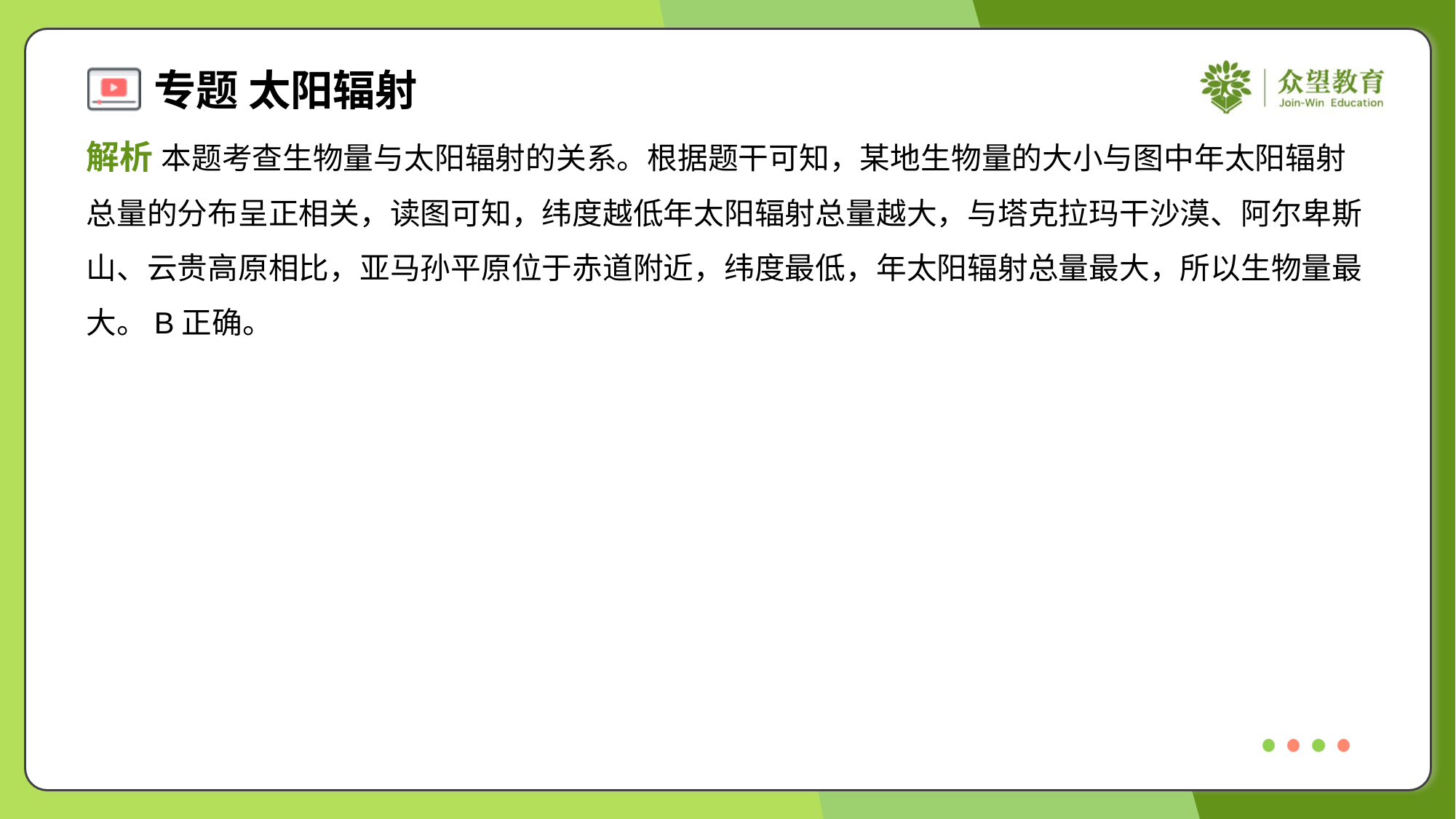

解析 本题考查生物量与太阳辐射的关系。根据题干可知，某地生物量的大小与图中年太阳辐射
总量的分布呈正相关，读图可知，纬度越低年太阳辐射总量越大，与塔克拉玛干沙漠、阿尔卑斯
山、云贵高原相比，亚马孙平原位于赤道附近，纬度最低，年太阳辐射总量最大，所以生物量最
大。B正确。